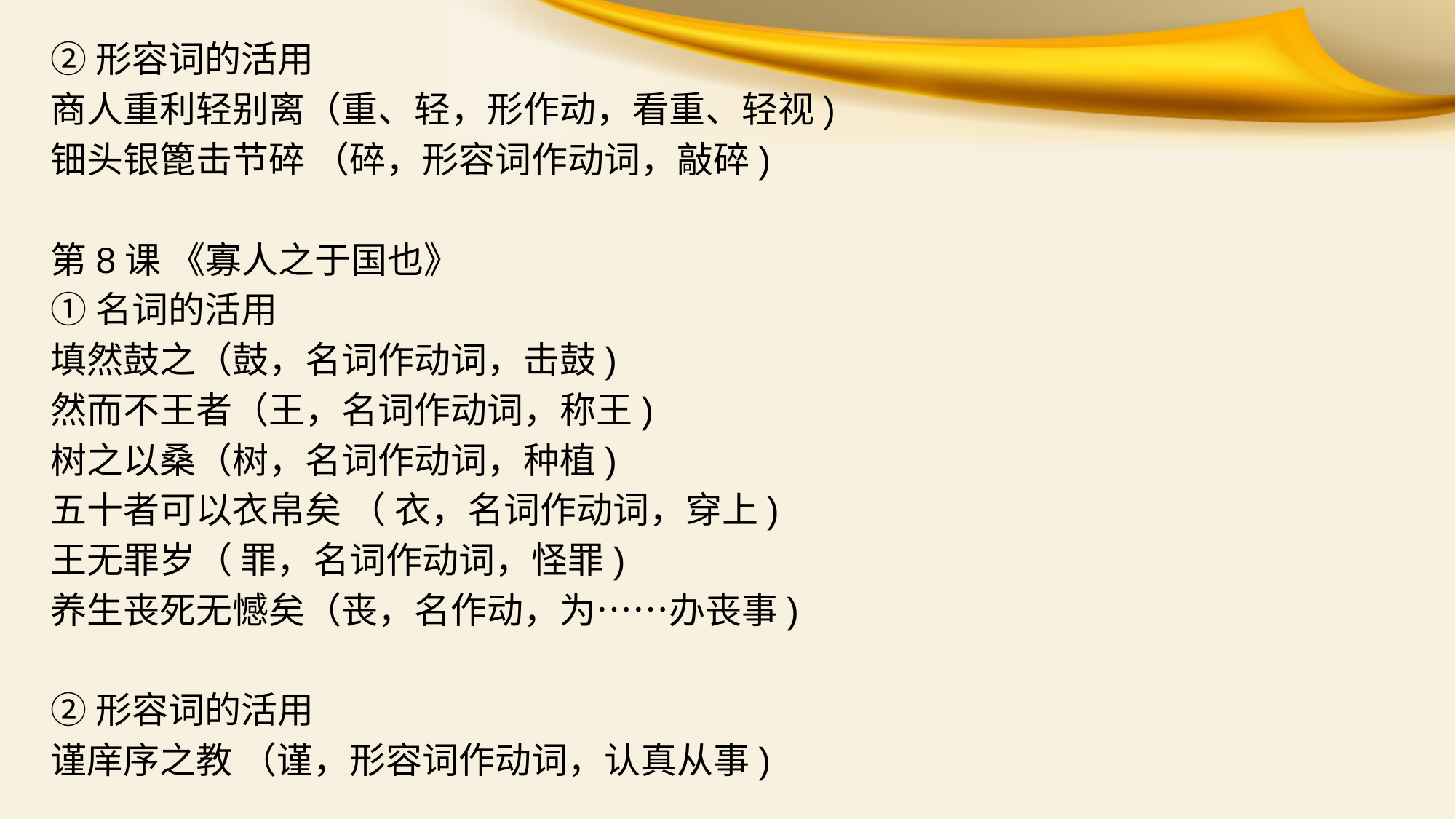

②形容词的活用
商人重利轻别离（重、轻，形作动，看重、轻视)
钿头银篦击节碎 （碎，形容词作动词，敲碎)

第8课 《寡人之于国也》
①名词的活用
填然鼓之（鼓，名词作动词，击鼓)
然而不王者（王，名词作动词，称王)
树之以桑（树，名词作动词，种植)
五十者可以衣帛矣 （ 衣，名词作动词，穿上)
王无罪岁（ 罪，名词作动词，怪罪)
养生丧死无憾矣（丧，名作动，为……办丧事)

②形容词的活用
谨庠序之教 （谨，形容词作动词，认真从事)